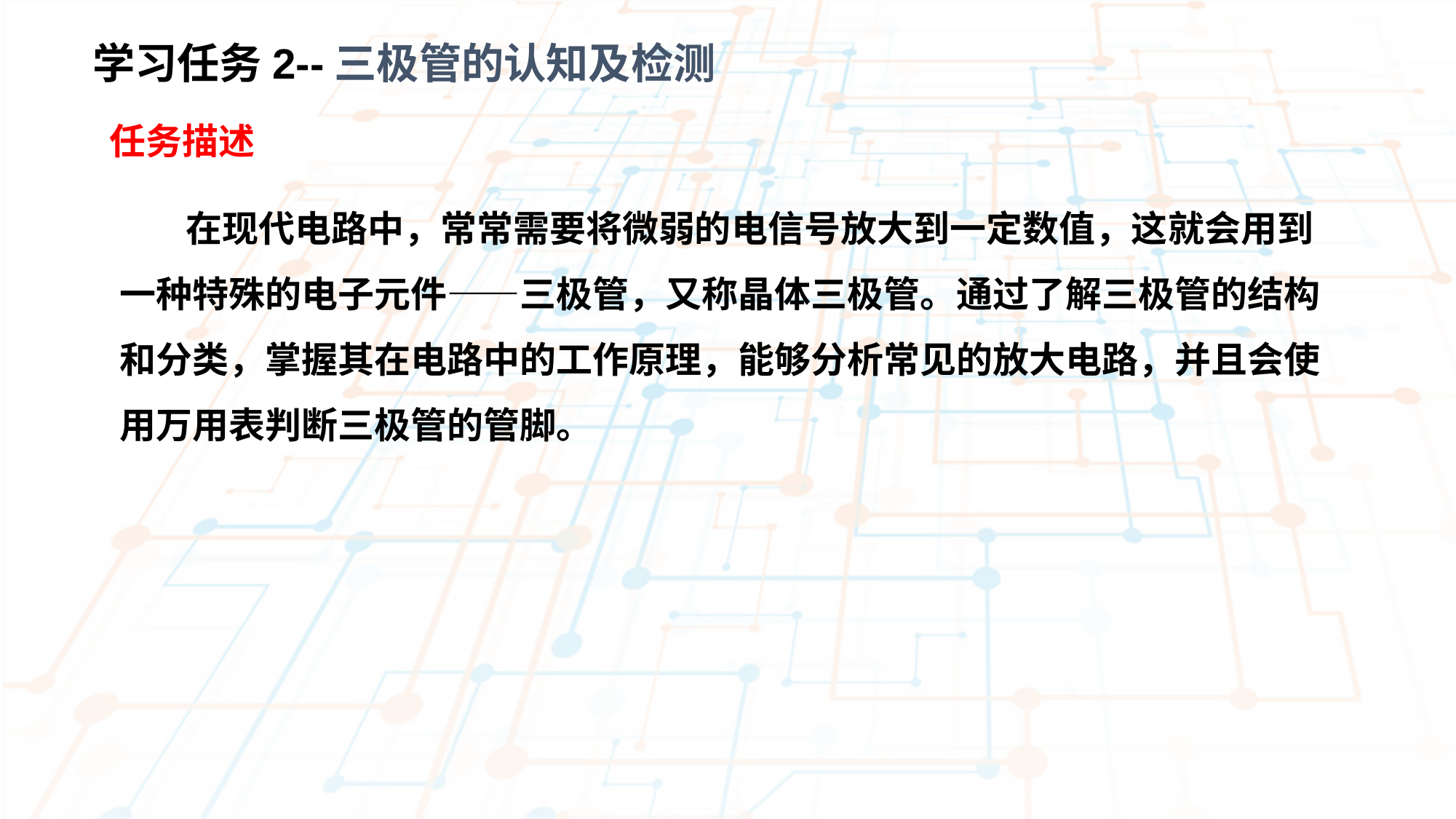

学习任务2--三极管的认知及检测
 任务描述

       在现代电路中，常常需要将微弱的电信号放大到一定数值，这就会用到一种特殊的电子元件——三极管，又称晶体三极管。通过了解三极管的结构和分类，掌握其在电路中的工作原理，能够分析常见的放大电路，并且会使用万用表判断三极管的管脚。